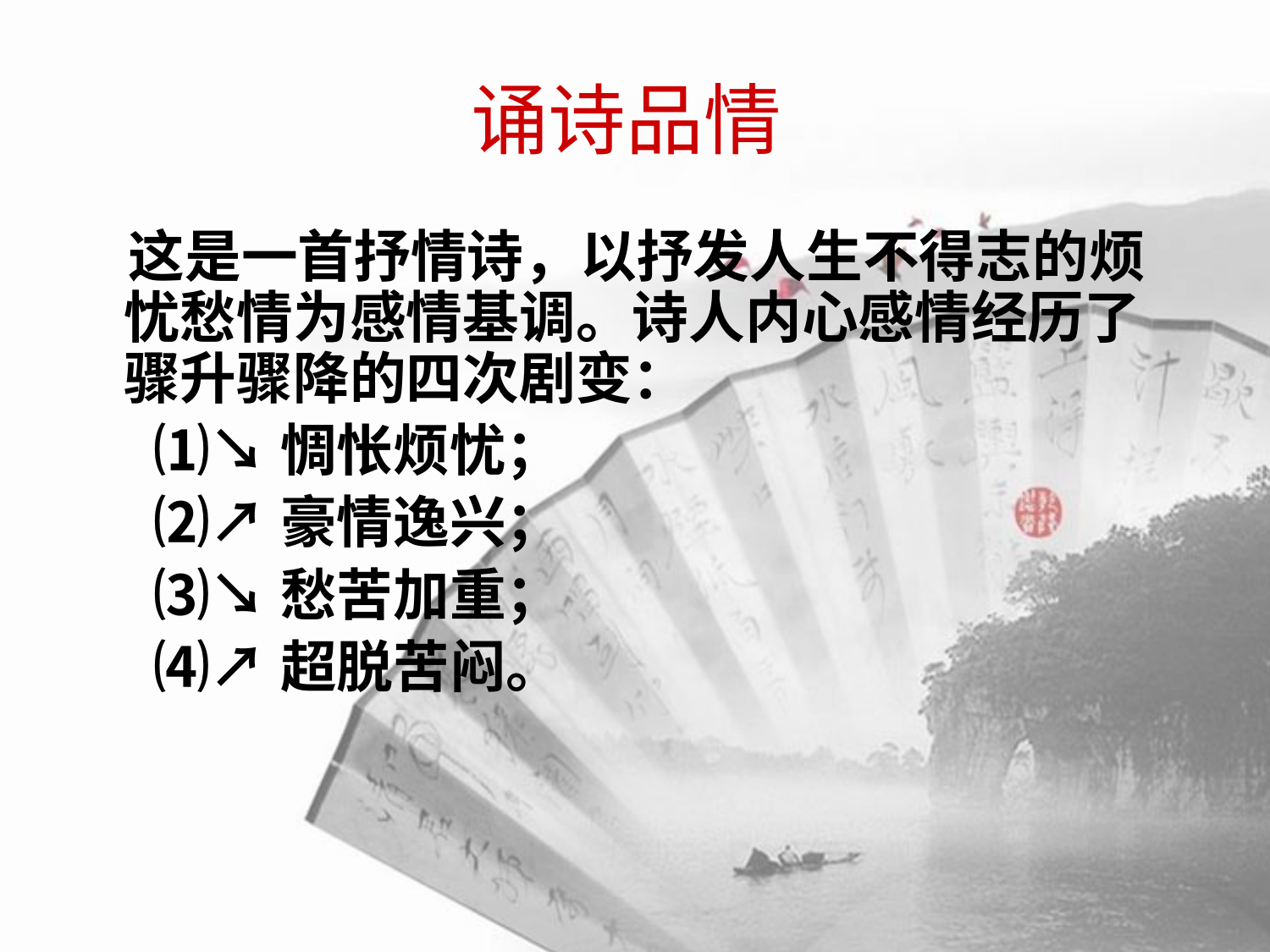

# 诵诗品情
   这是一首抒情诗，以抒发人生不得志的烦忧愁情为感情基调。诗人内心感情经历了骤升骤降的四次剧变：
      ⑴↘惆怅烦忧；
      ⑵↗豪情逸兴；
      ⑶↘愁苦加重；
      ⑷↗超脱苦闷。